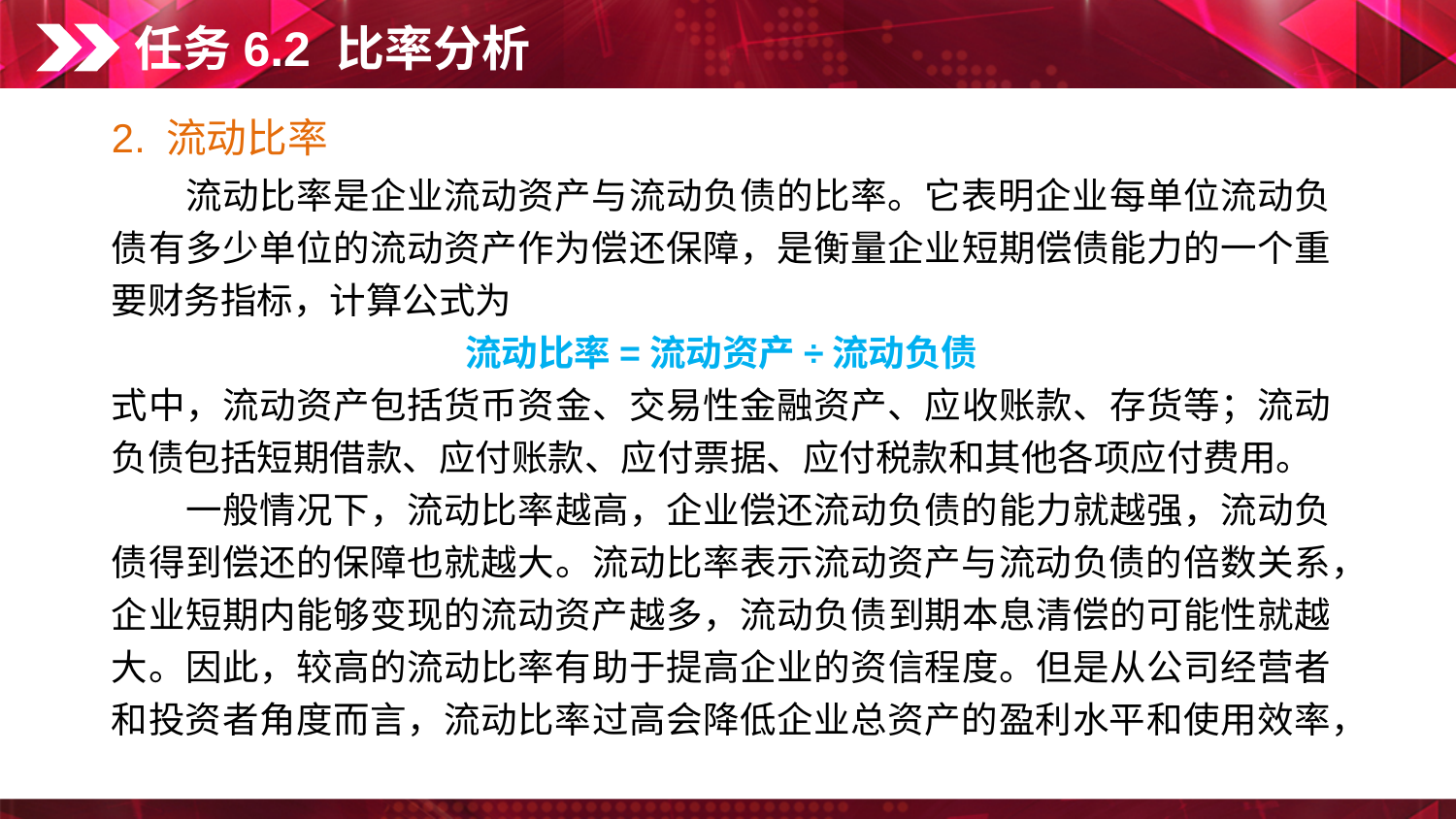

任务6.2 比率分析

2. 流动比率
　　流动比率是企业流动资产与流动负债的比率。它表明企业每单位流动负债有多少单位的流动资产作为偿还保障，是衡量企业短期偿债能力的一个重要财务指标，计算公式为
流动比率=流动资产÷流动负债
式中，流动资产包括货币资金、交易性金融资产、应收账款、存货等；流动负债包括短期借款、应付账款、应付票据、应付税款和其他各项应付费用。
　　一般情况下，流动比率越高，企业偿还流动负债的能力就越强，流动负债得到偿还的保障也就越大。流动比率表示流动资产与流动负债的倍数关系，企业短期内能够变现的流动资产越多，流动负债到期本息清偿的可能性就越大。因此，较高的流动比率有助于提高企业的资信程度。但是从公司经营者和投资者角度而言，流动比率过高会降低企业总资产的盈利水平和使用效率，